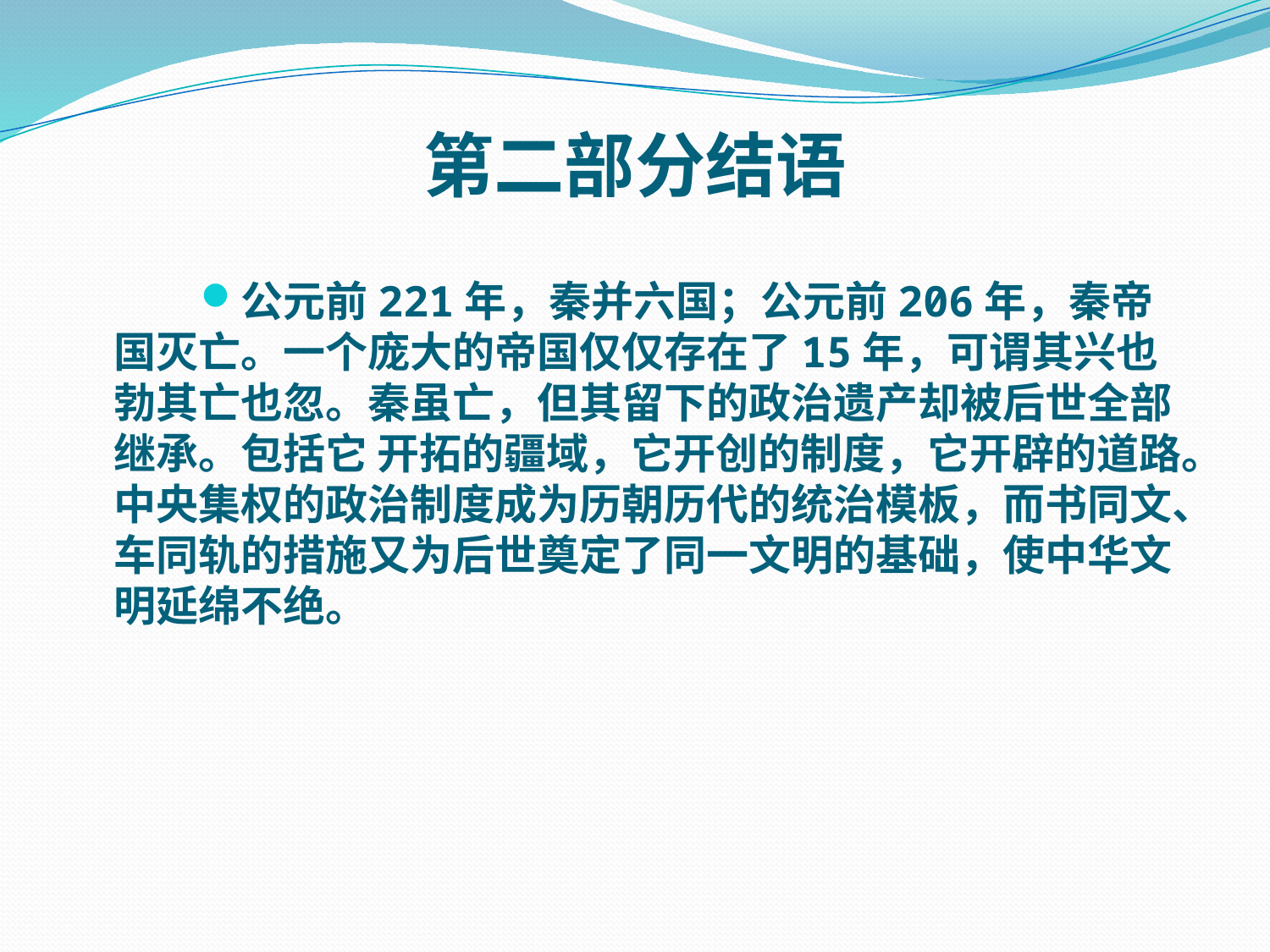

# 第二部分结语
公元前221年，秦并六国；公元前206年，秦帝国灭亡。一个庞大的帝国仅仅存在了15年，可谓其兴也勃其亡也忽。秦虽亡，但其留下的政治遗产却被后世全部继承。包括它 开拓的疆域，它开创的制度，它开辟的道路。中央集权的政治制度成为历朝历代的统治模板，而书同文、车同轨的措施又为后世奠定了同一文明的基础，使中华文明延绵不绝。